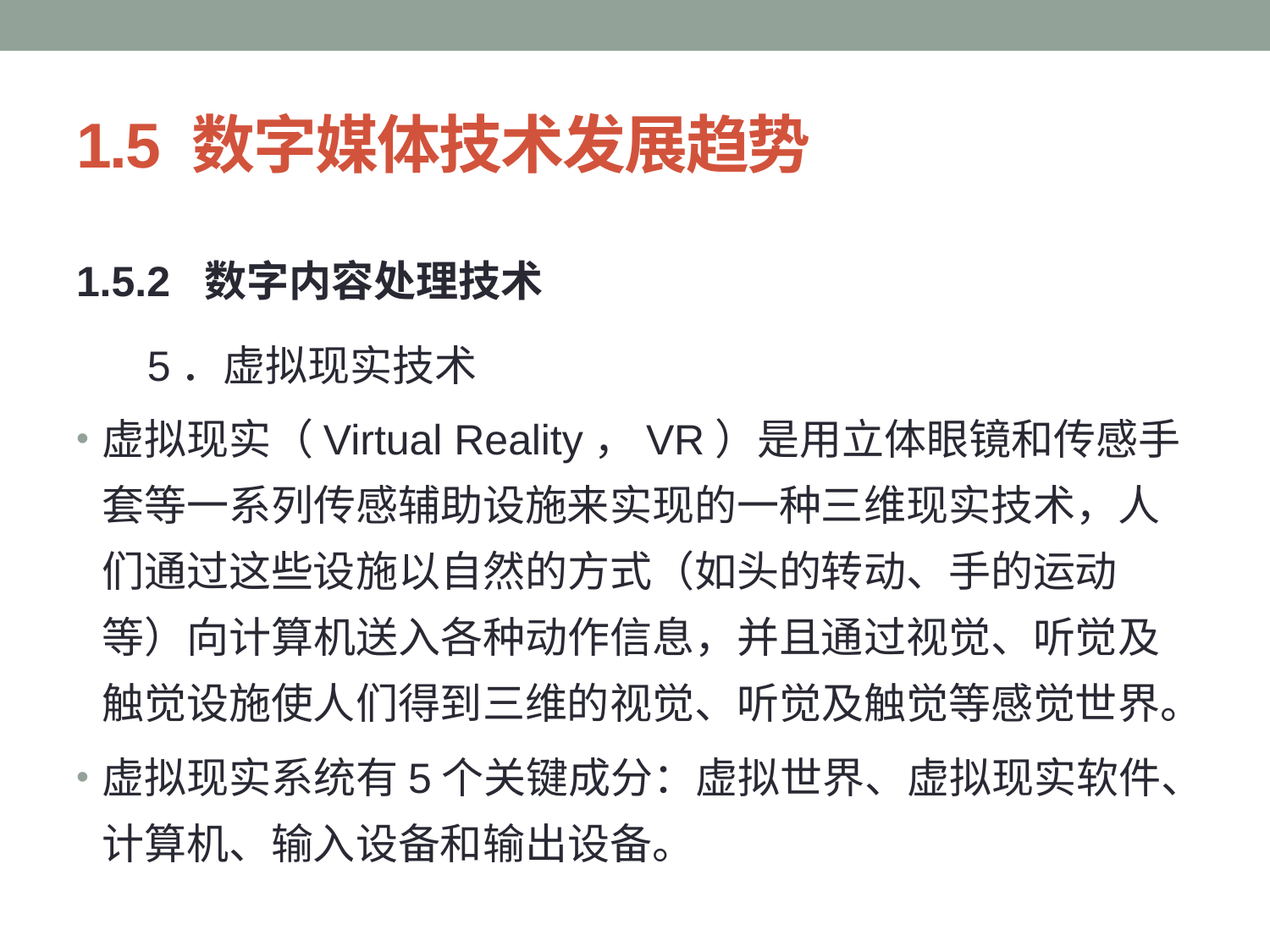

# 1.5 数字媒体技术发展趋势
1.5.2  数字内容处理技术
      5．虚拟现实技术
虚拟现实（Virtual Reality，VR）是用立体眼镜和传感手套等一系列传感辅助设施来实现的一种三维现实技术，人们通过这些设施以自然的方式（如头的转动、手的运动等）向计算机送入各种动作信息，并且通过视觉、听觉及触觉设施使人们得到三维的视觉、听觉及触觉等感觉世界。
虚拟现实系统有5个关键成分：虚拟世界、虚拟现实软件、计算机、输入设备和输出设备。